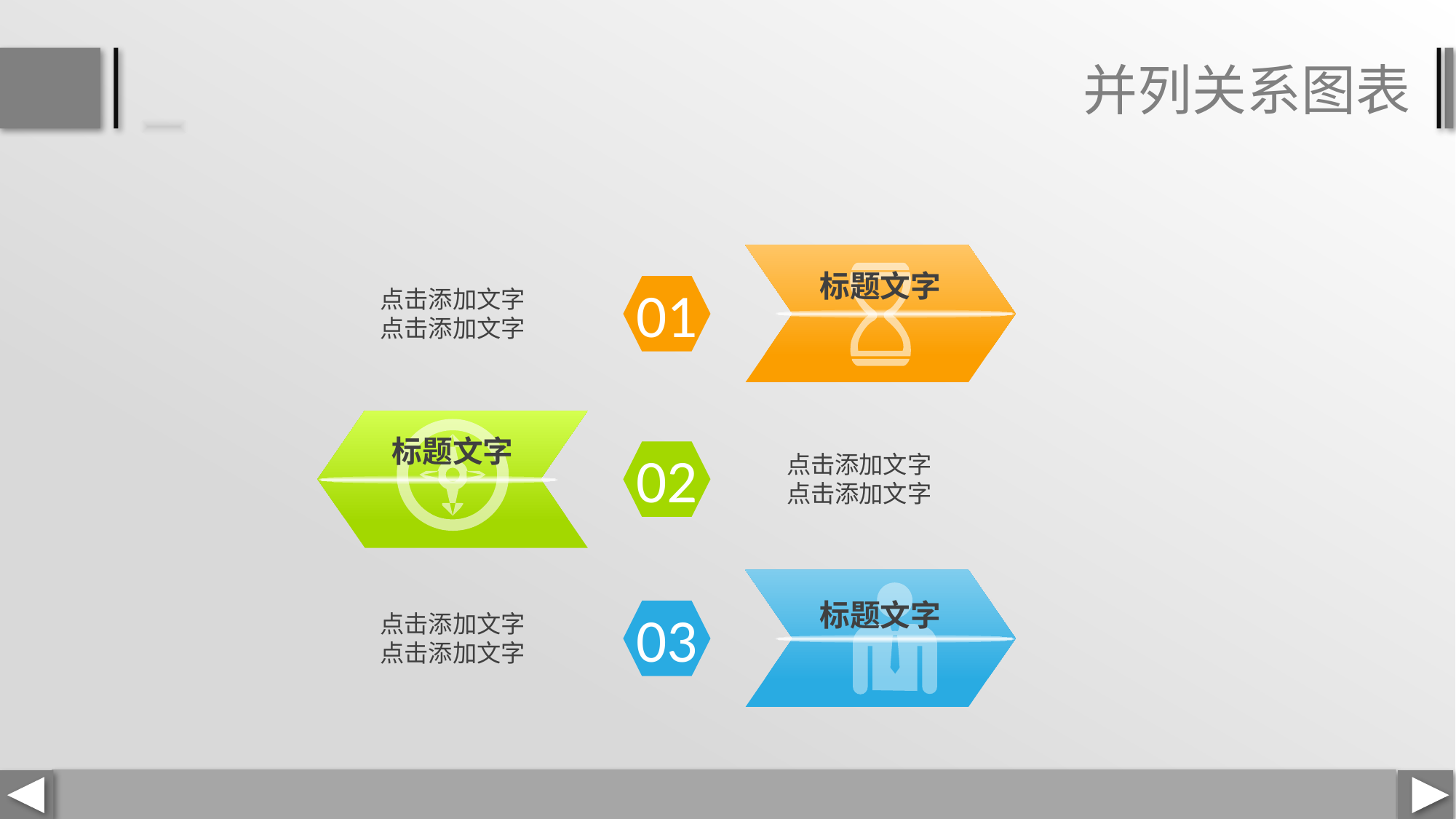

并列关系图表

标题文字

01

点击添加文字
点击添加文字

标题文字
02

点击添加文字
点击添加文字

标题文字
03

点击添加文字
点击添加文字